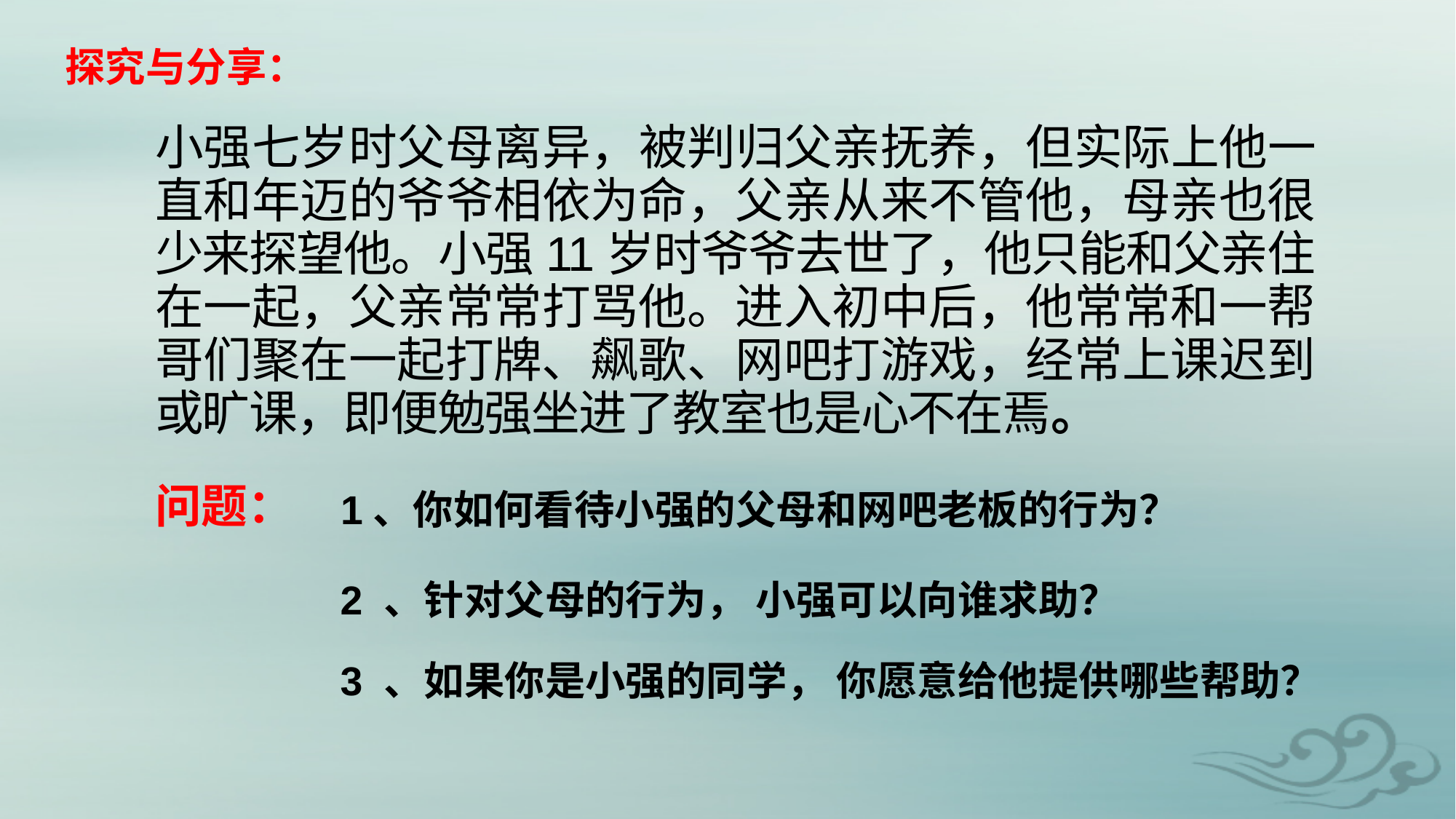

探究与分享：
小强七岁时父母离异，被判归父亲抚养，但实际上他一直和年迈的爷爷相依为命，父亲从来不管他，母亲也很少来探望他。小强11岁时爷爷去世了，他只能和父亲住在一起，父亲常常打骂他。进入初中后，他常常和一帮哥们聚在一起打牌、飙歌、网吧打游戏，经常上课迟到或旷课，即便勉强坐进了教室也是心不在焉。
问题：
 1、你如何看待小强的父母和网吧老板的行为？
2 、针对父母的行为， 小强可以向谁求助？
3 、如果你是小强的同学， 你愿意给他提供哪些帮助？